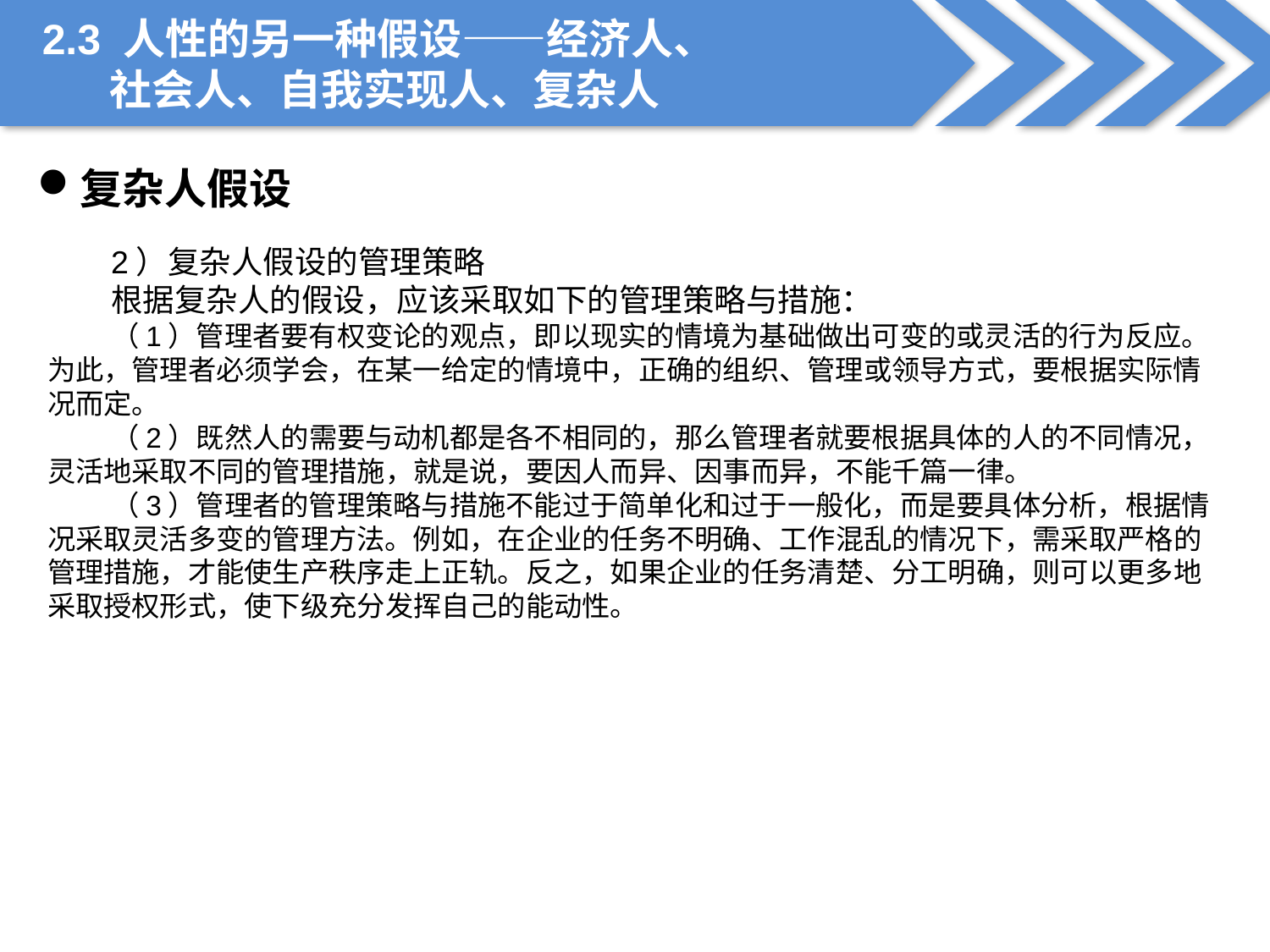

2.3 人性的另一种假设——经济人、
      社会人、自我实现人、复杂人
复杂人假设
2）复杂人假设的管理策略
根据复杂人的假设，应该采取如下的管理策略与措施：
（1）管理者要有权变论的观点，即以现实的情境为基础做出可变的或灵活的行为反应。为此，管理者必须学会，在某一给定的情境中，正确的组织、管理或领导方式，要根据实际情况而定。
（2）既然人的需要与动机都是各不相同的，那么管理者就要根据具体的人的不同情况，灵活地采取不同的管理措施，就是说，要因人而异、因事而异，不能千篇一律。
（3）管理者的管理策略与措施不能过于简单化和过于一般化，而是要具体分析，根据情况采取灵活多变的管理方法。例如，在企业的任务不明确、工作混乱的情况下，需采取严格的管理措施，才能使生产秩序走上正轨。反之，如果企业的任务清楚、分工明确，则可以更多地采取授权形式，使下级充分发挥自己的能动性。